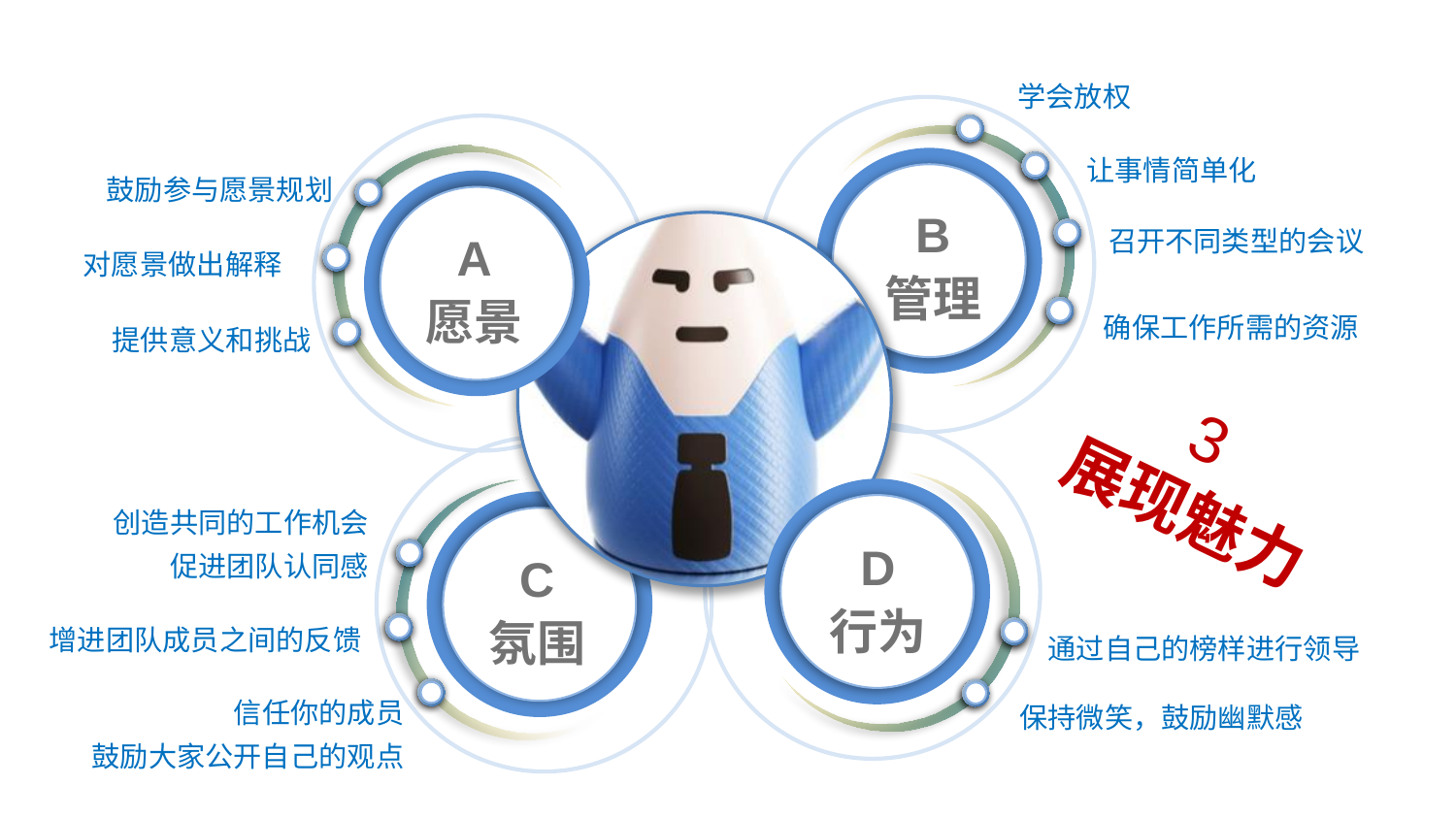

学会放权

让事情简单化

鼓励参与愿景规划

B
管理
召开不同类型的会议

A
愿景

对愿景做出解释

确保工作所需的资源

提供意义和挑战

3
展现魅力

创造共同的工作机会
促进团队认同感

C
氛围
增进团队成员之间的反馈
信任你的成员
鼓励大家公开自己的观点

D
行为
通过自己的榜样进行领导

保持微笑，鼓励幽默感